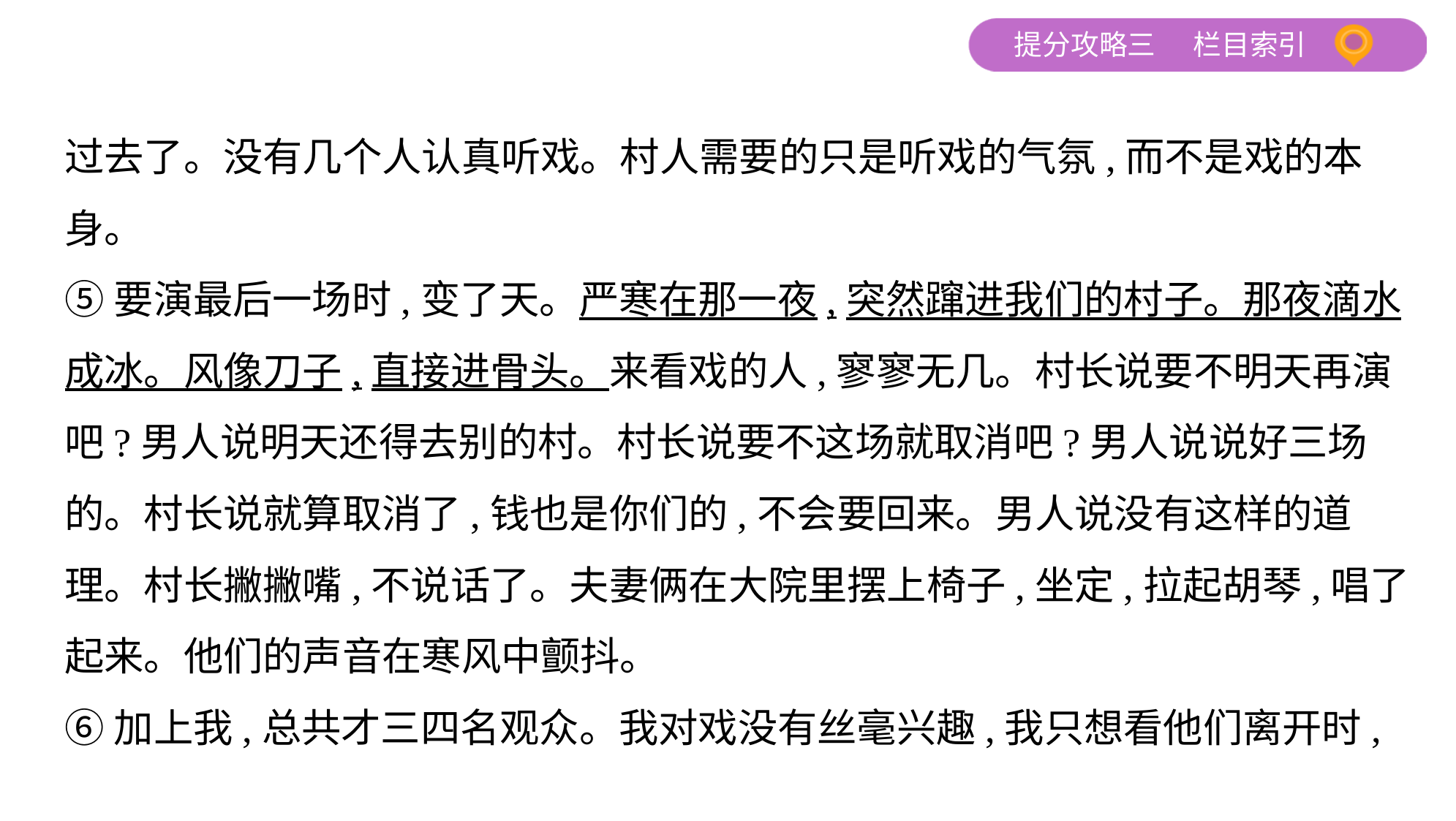

过去了。没有几个人认真听戏。村人需要的只是听戏的气氛,而不是戏的本
身。
⑤要演最后一场时,变了天。严寒在那一夜,突然蹿进我们的村子。那夜滴水
成冰。风像刀子,直接进骨头。来看戏的人,寥寥无几。村长说要不明天再演
吧?男人说明天还得去别的村。村长说要不这场就取消吧?男人说说好三场
的。村长说就算取消了,钱也是你们的,不会要回来。男人说没有这样的道
理。村长撇撇嘴,不说话了。夫妻俩在大院里摆上椅子,坐定,拉起胡琴,唱了
起来。他们的声音在寒风中颤抖。
⑥加上我,总共才三四名观众。我对戏没有丝毫兴趣,我只想看他们离开时,